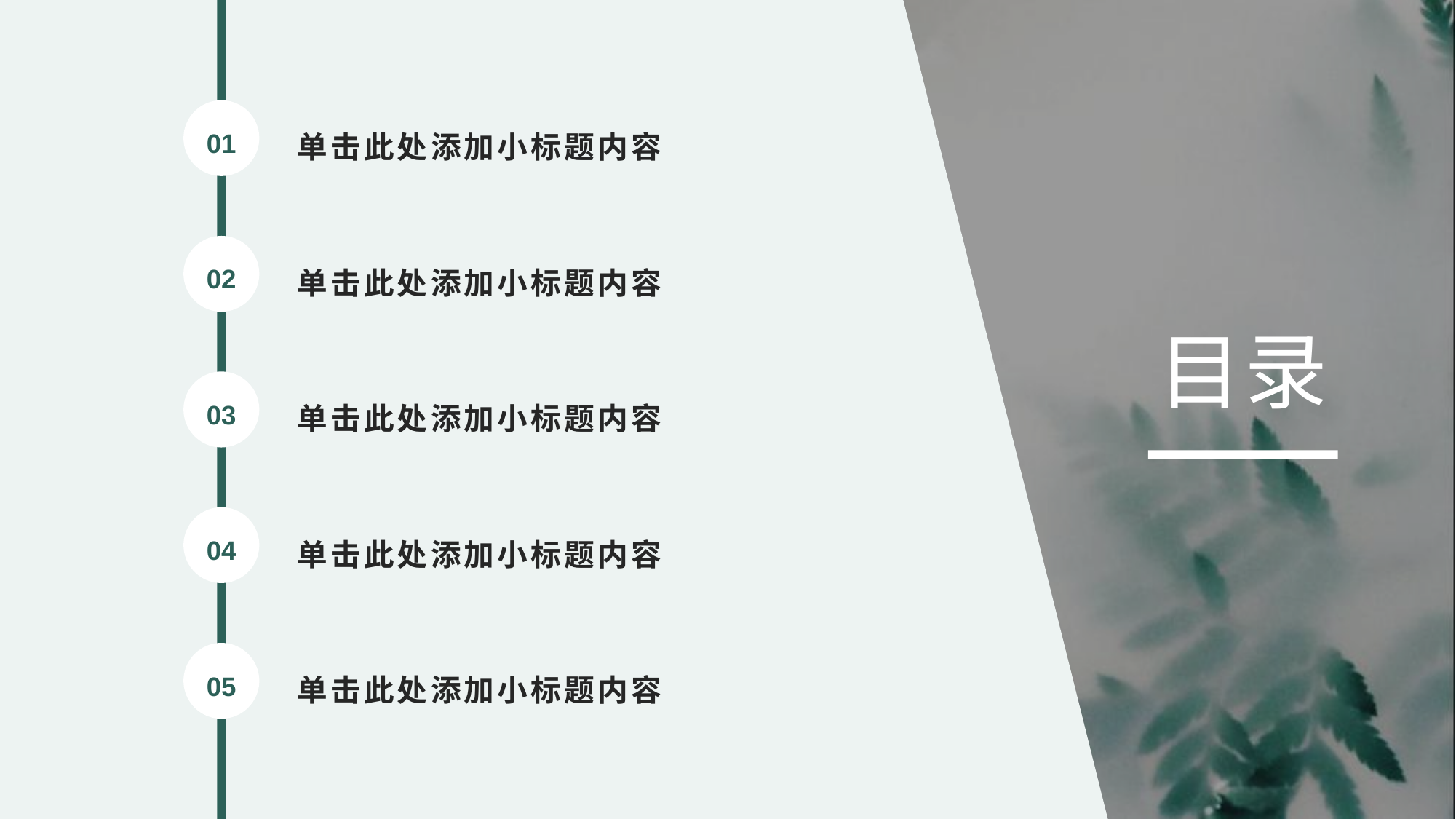

单击此处添加小标题内容
01
单击此处添加小标题内容
02
目录
单击此处添加小标题内容
03

单击此处添加小标题内容
04
单击此处添加小标题内容
05